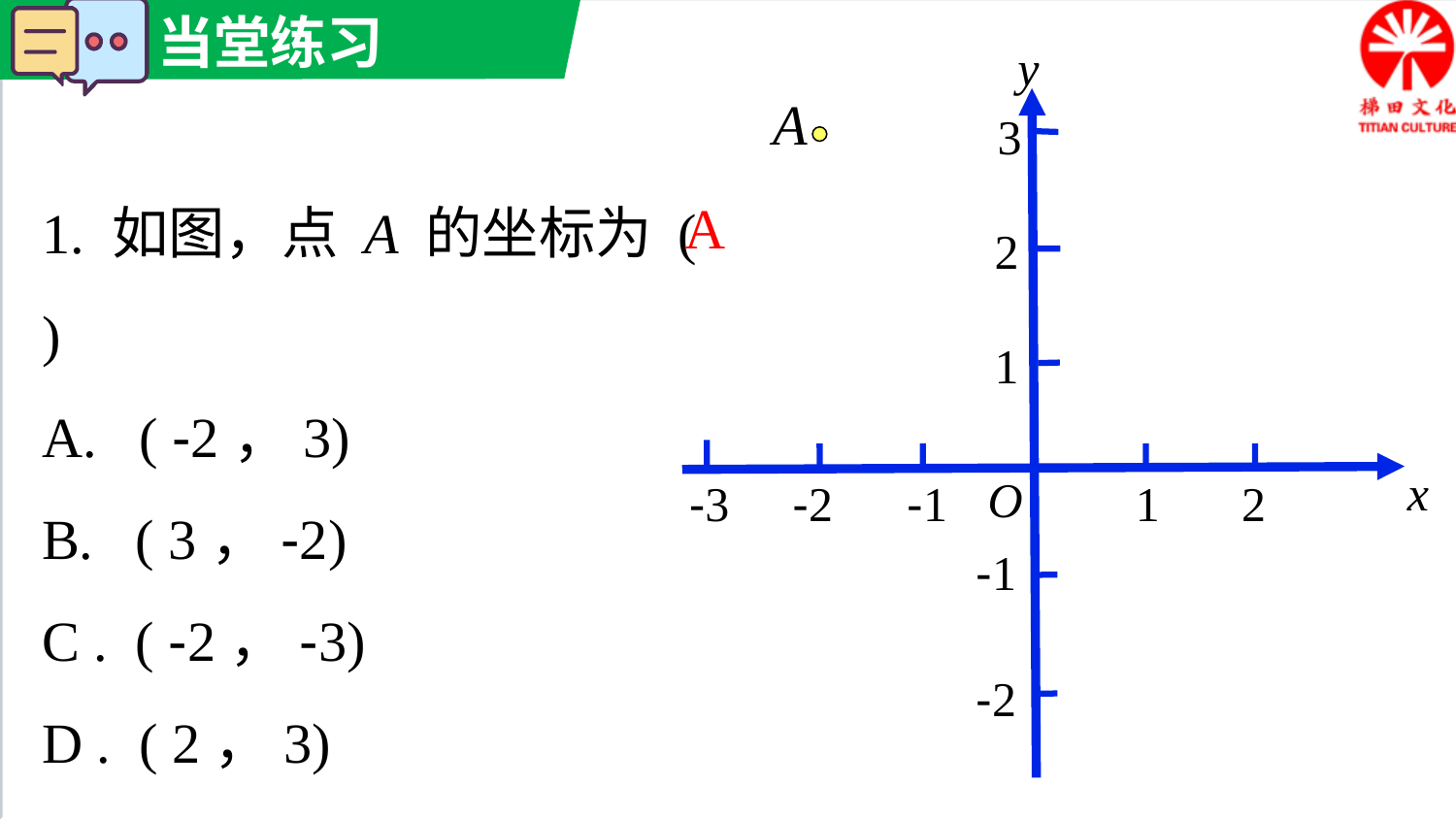

y
A

3

1. 如图，点 A 的坐标为 (        )
A.   ( -2，3)
B.   ( 3，-2)
C .  ( -2，-3)
D .  ( 2，3)
A
2

1

x
O
-3
-2
-1
1
2

-1

-2